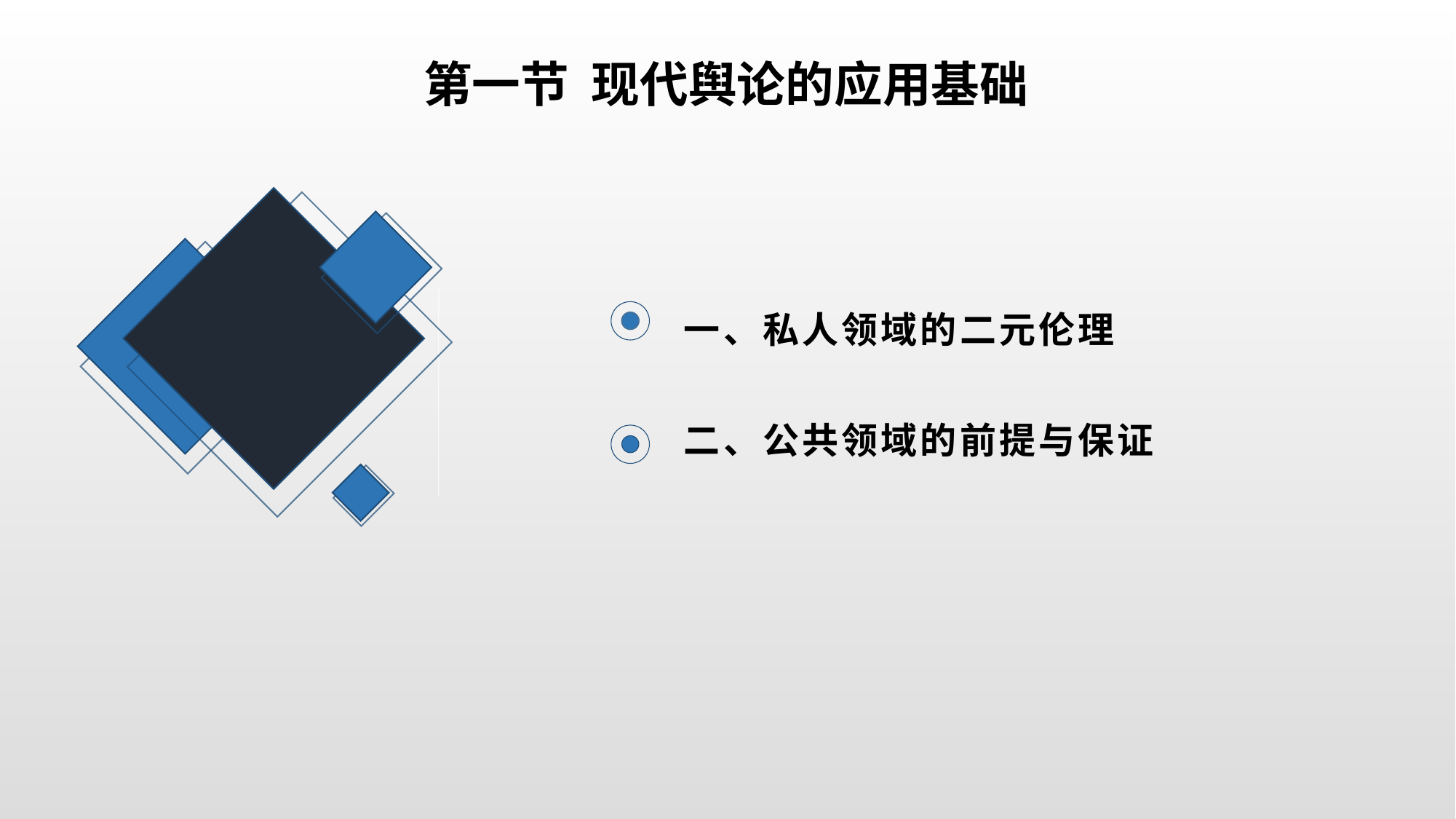

第一节  现代舆论的应用基础

一、私人领域的二元伦理
二、公共领域的前提与保证